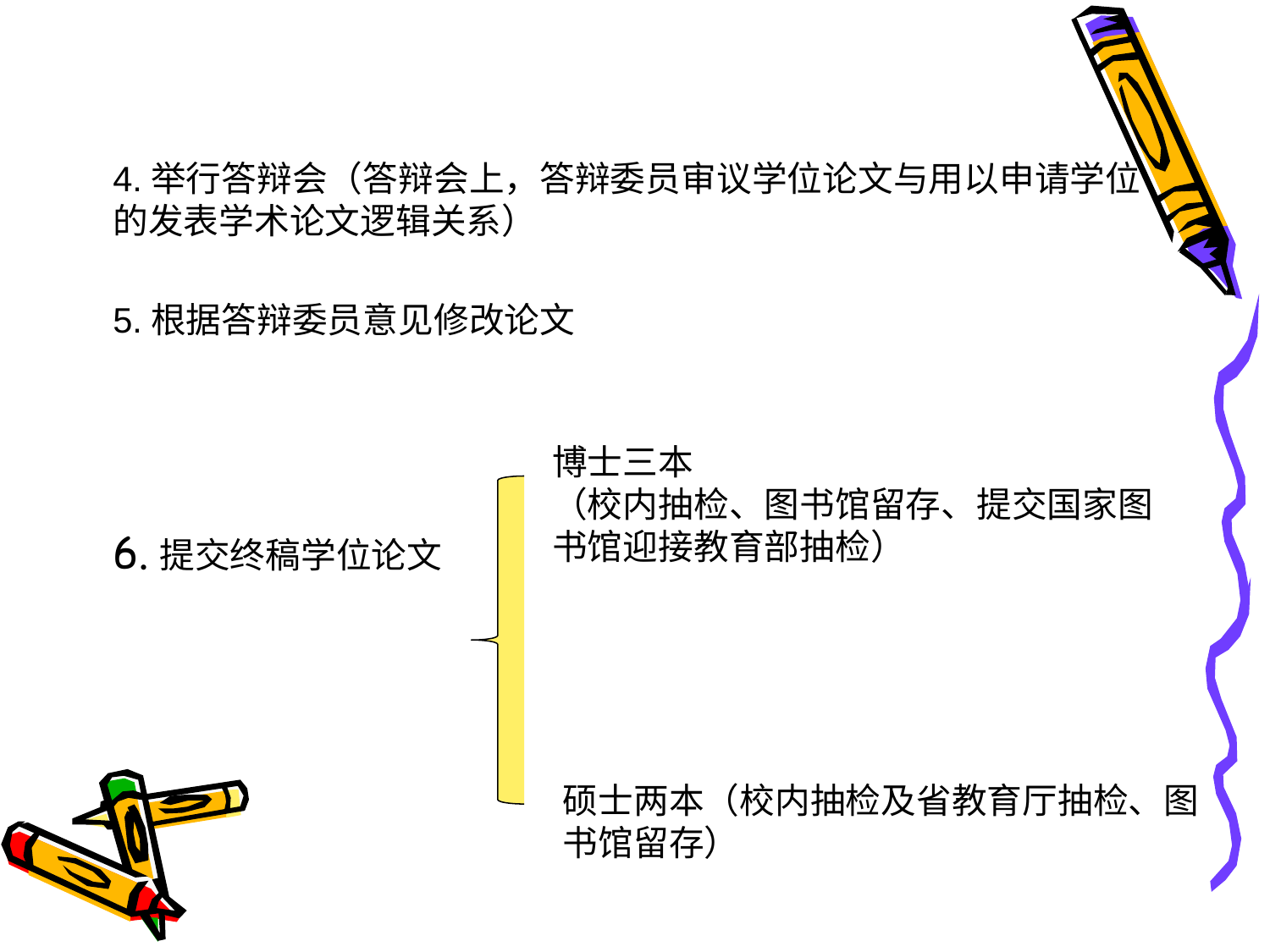

4.举行答辩会（答辩会上，答辩委员审议学位论文与用以申请学位的发表学术论文逻辑关系）

5.根据答辩委员意见修改论文

6.提交终稿学位论文
博士三本
（校内抽检、图书馆留存、提交国家图书馆迎接教育部抽检）

硕士两本（校内抽检及省教育厅抽检、图书馆留存）